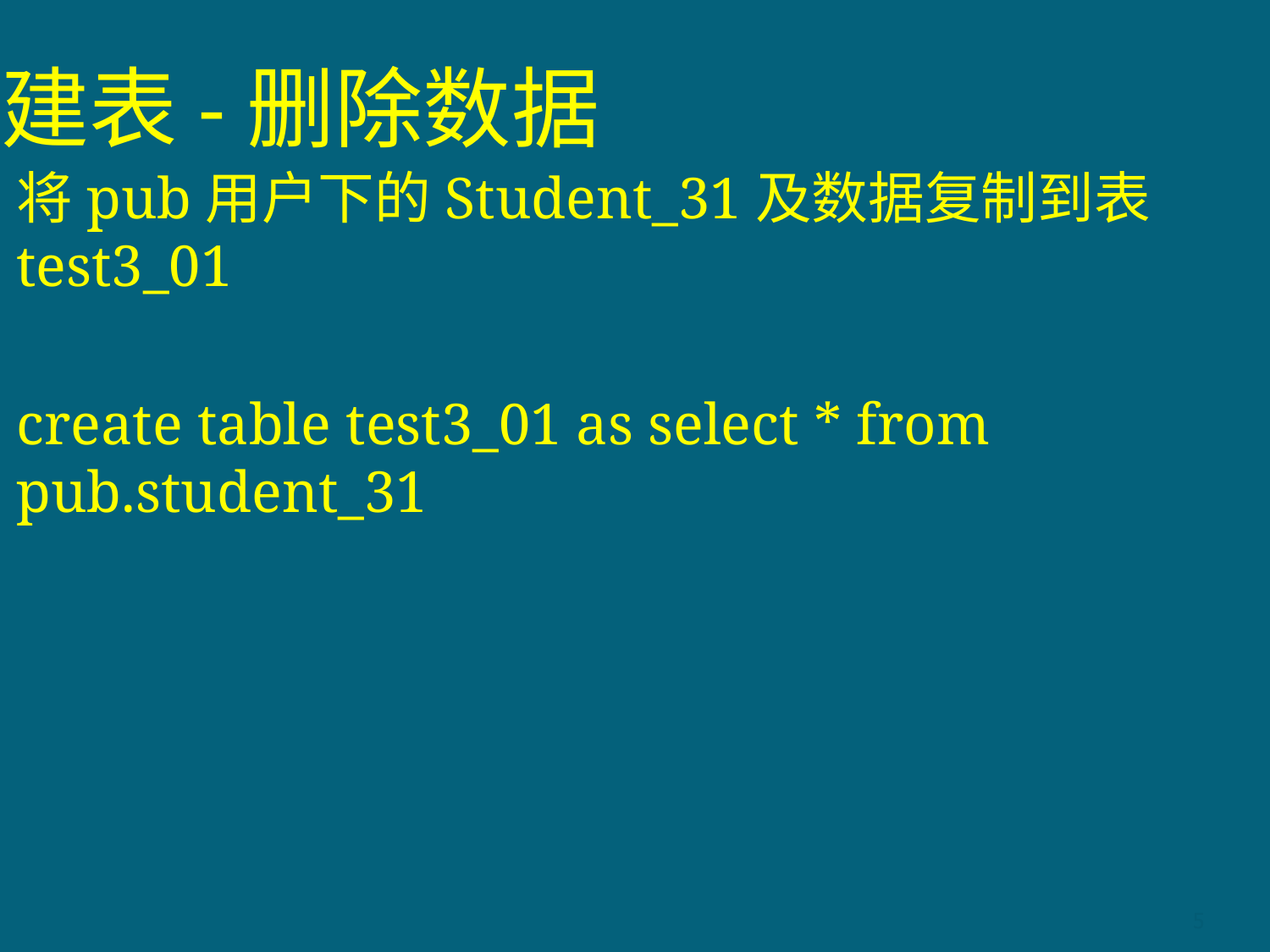

# 建表-删除数据
将pub用户下的Student_31及数据复制到表test3_01

create table test3_01 as select * from pub.student_31
5